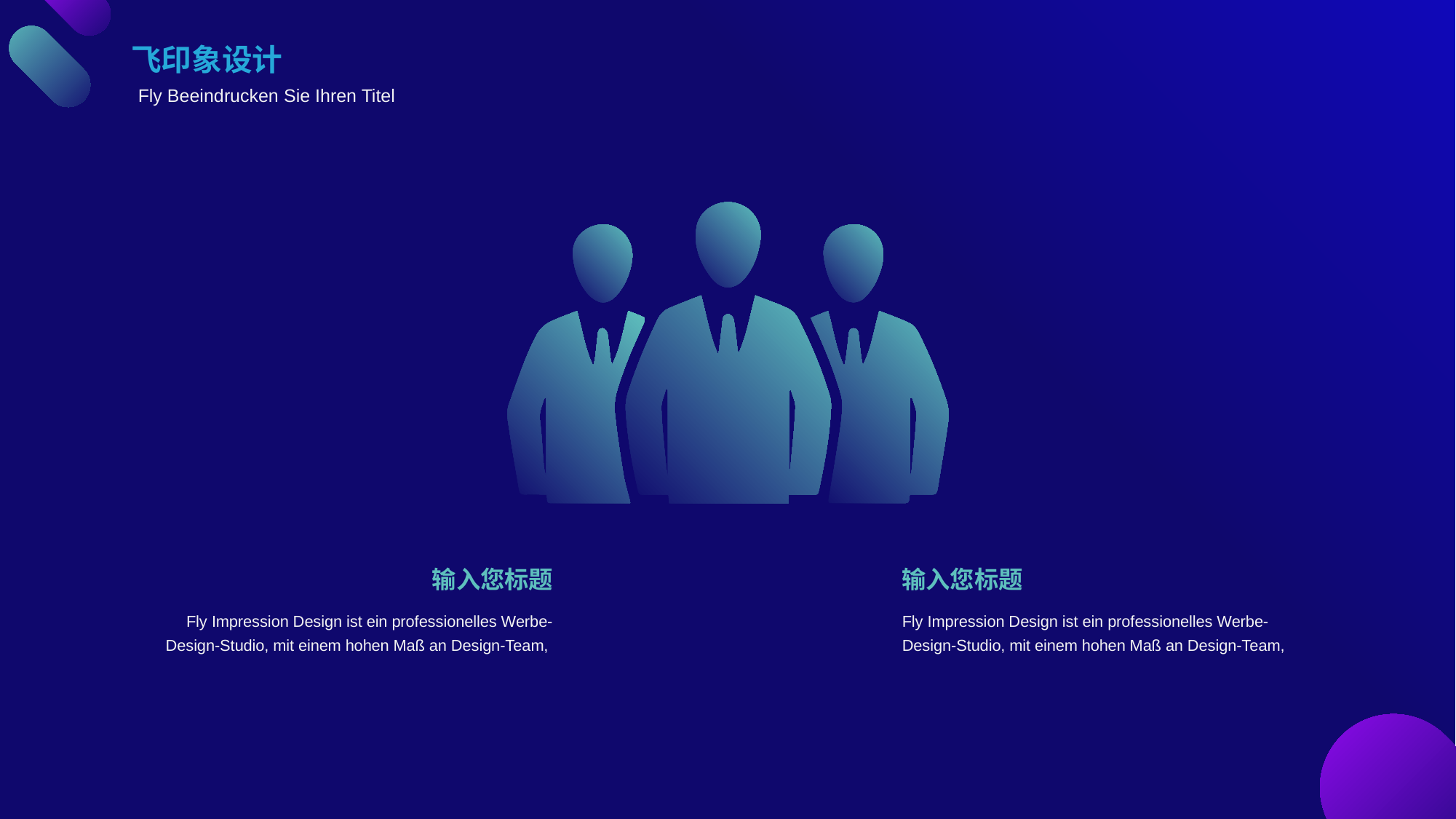

飞印象设计

Fly Beeindrucken Sie Ihren Titel

输入您标题
输入您标题
Fly Impression Design ist ein professionelles Werbe-Design-Studio, mit einem hohen Maß an Design-Team,
Fly Impression Design ist ein professionelles Werbe-Design-Studio, mit einem hohen Maß an Design-Team,